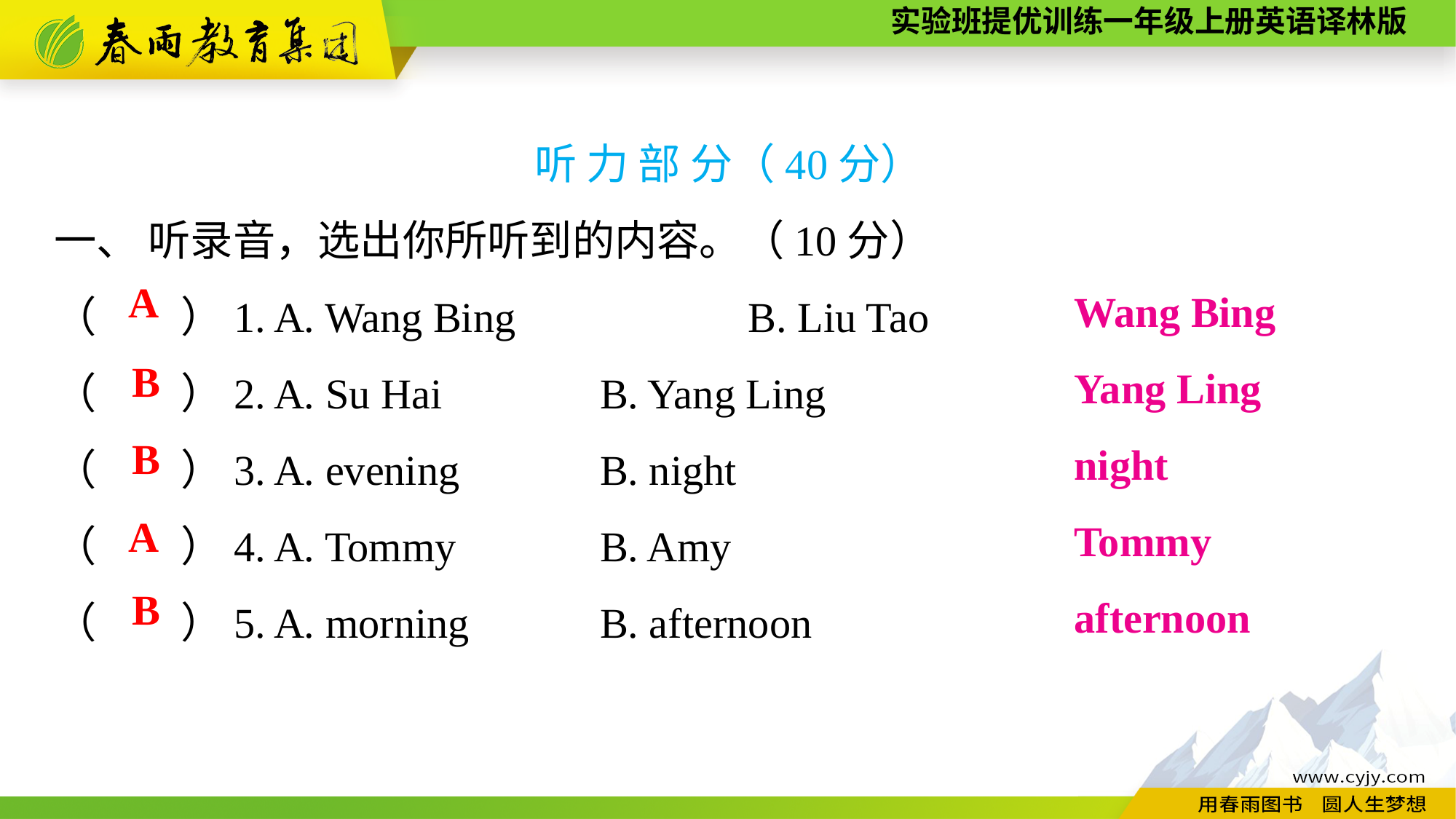

听 力 部 分（40分）
一、 听录音，选出你所听到的内容。（10分）
（　　）1. A. Wang Bing　　　　　B. Liu Tao
（　　）2. A. Su Hai		B. Yang Ling
（　　）3. A. evening		B. night
（　　）4. A. Tommy		B. Amy
（　　）5. A. morning		B. afternoon
Wang Bing
Yang Ling
night
Tommy
afternoon
A
B
B
A
B